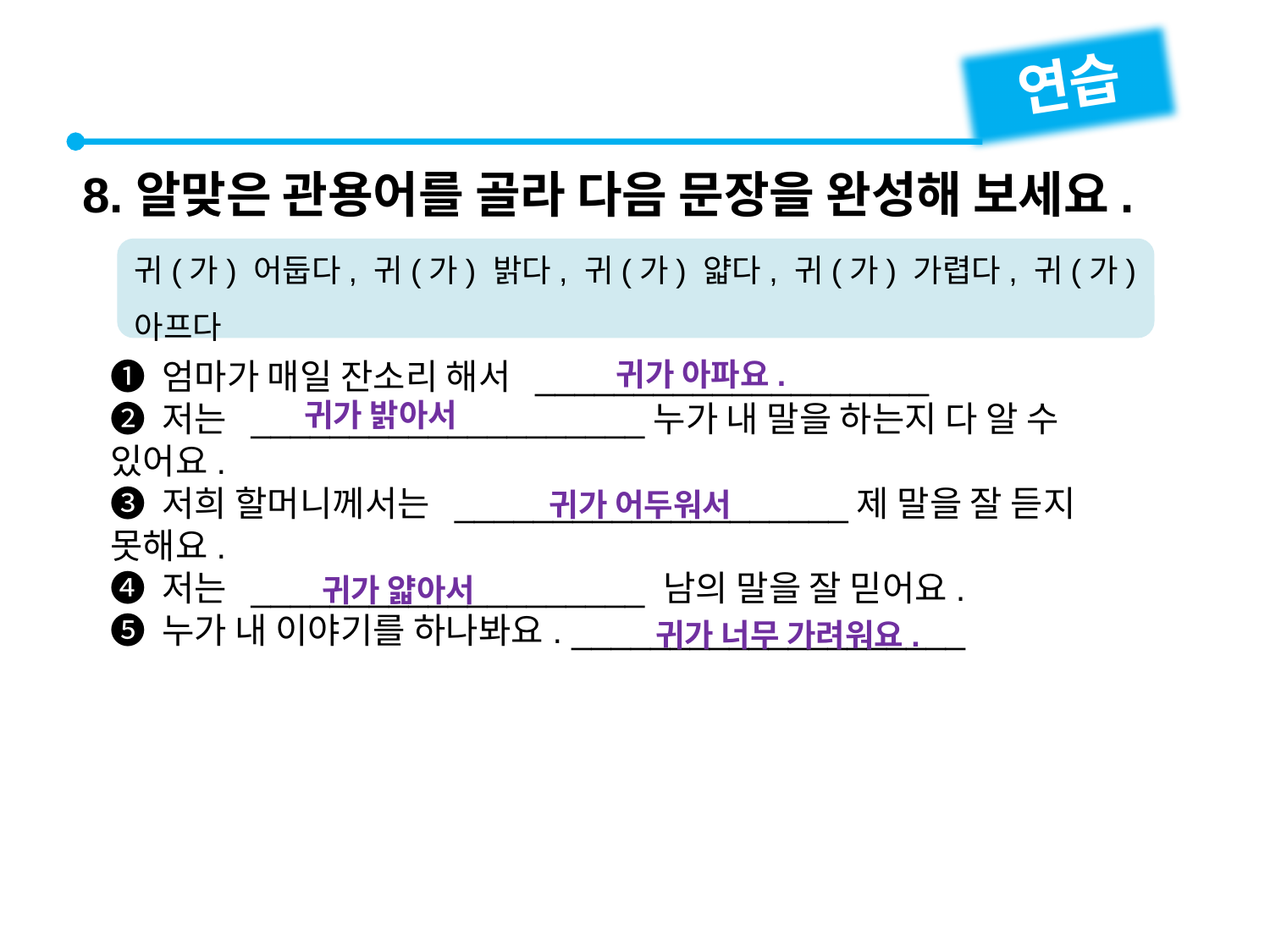

연습
8.알맞은 관용어를 골라 다음 문장을 완성해 보세요.
귀(가) 어둡다, 귀(가) 밝다, 귀(가) 얇다, 귀(가) 가렵다, 귀(가) 아프다
❶ 엄마가 매일 잔소리 해서  ____________________
❷ 저는  ____________________누가 내 말을 하는지 다 알 수 있어요.
❸ 저희 할머니께서는  ____________________제 말을 잘 듣지 못해요.
❹ 저는  ____________________ 남의 말을 잘 믿어요.
❺ 누가 내 이야기를 하나봐요. ____________________
귀가 아파요.
귀가 밝아서
귀가 어두워서
귀가 얇아서
귀가 너무 가려워요.